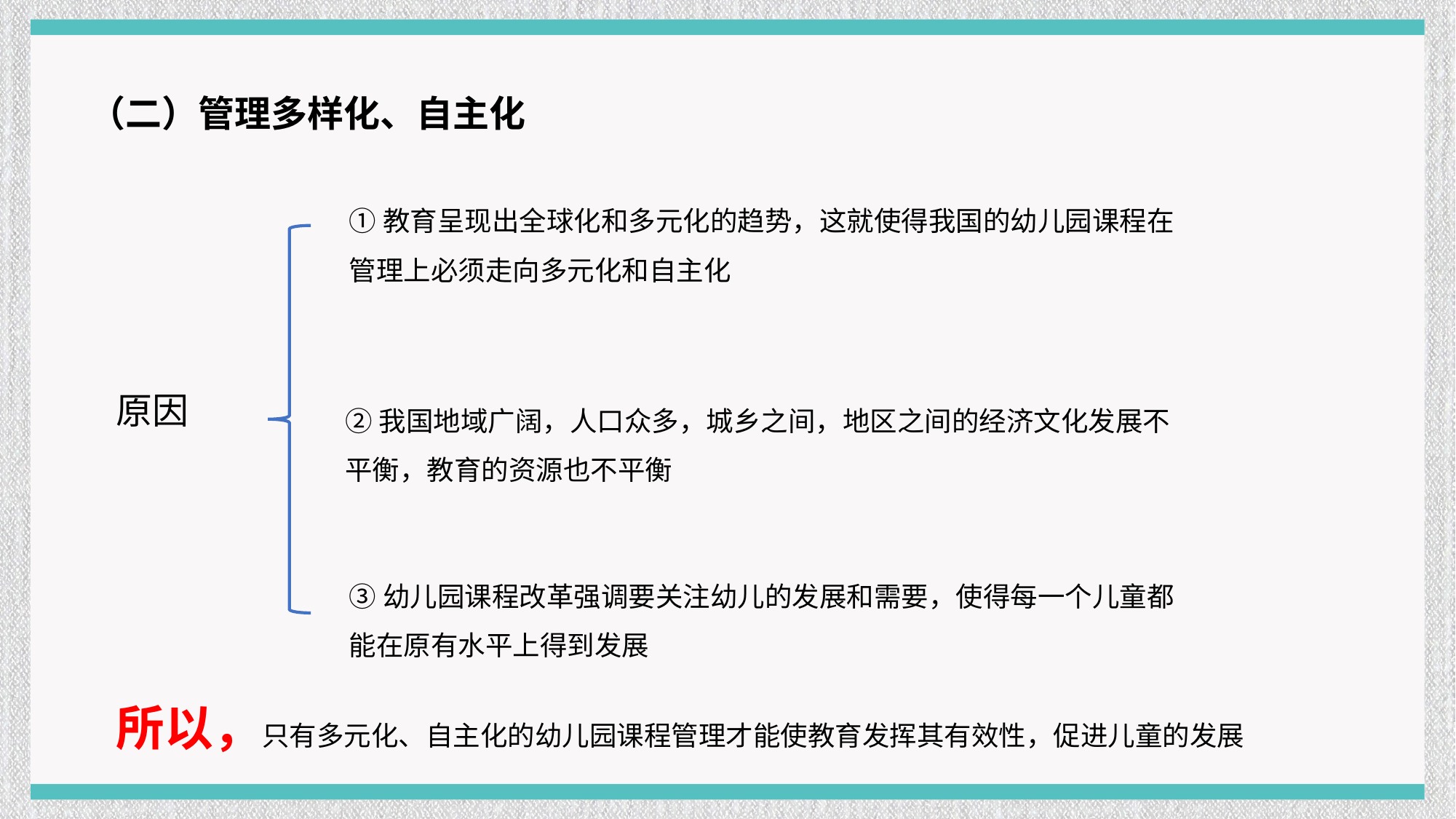

（二）管理多样化、自主化
①教育呈现出全球化和多元化的趋势，这就使得我国的幼儿园课程在管理上必须走向多元化和自主化

原因
②我国地域广阔，人口众多，城乡之间，地区之间的经济文化发展不平衡，教育的资源也不平衡
③幼儿园课程改革强调要关注幼儿的发展和需要，使得每一个儿童都能在原有水平上得到发展
所以，只有多元化、自主化的幼儿园课程管理才能使教育发挥其有效性，促进儿童的发展